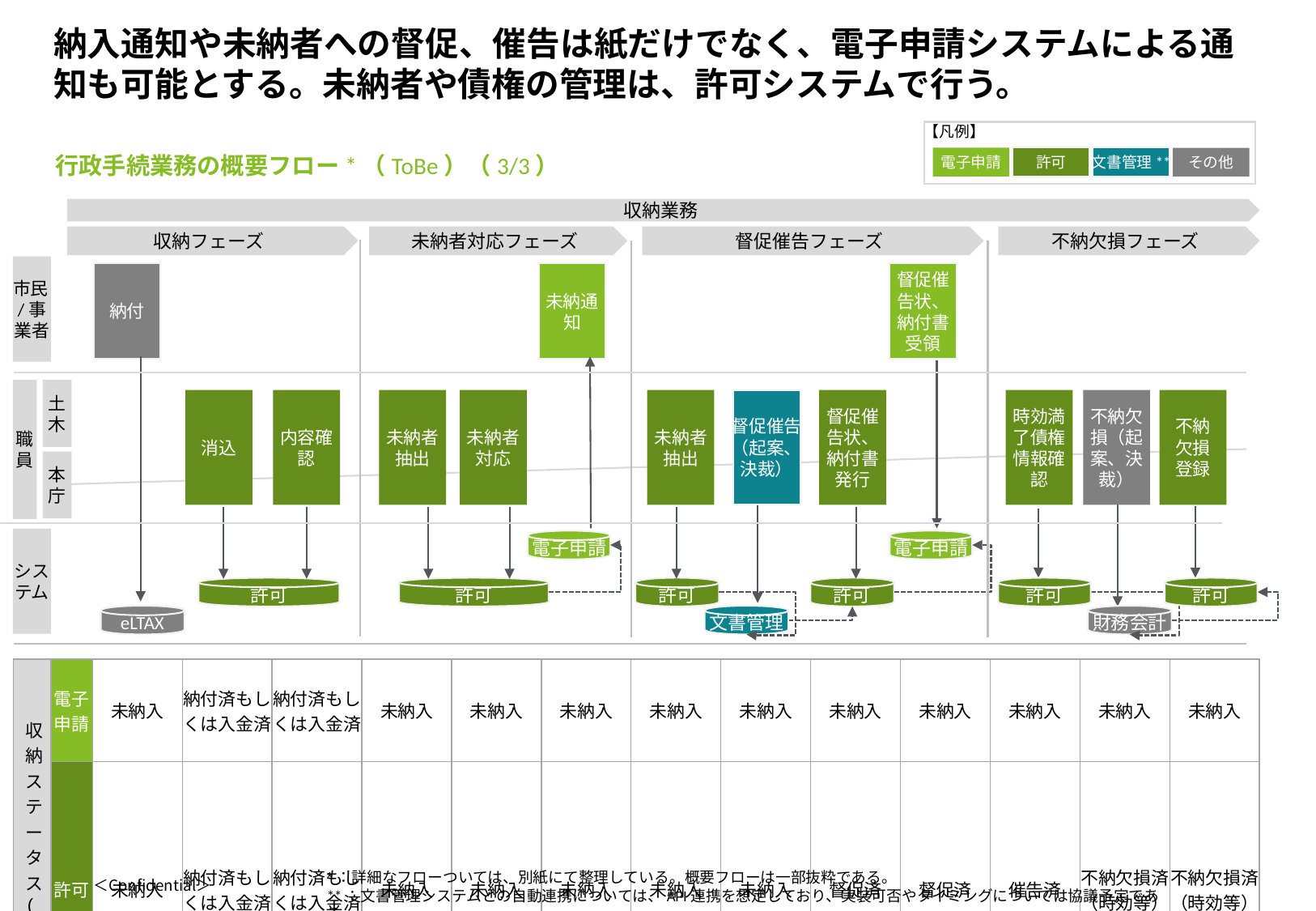

# 納入通知や未納者への督促、催告は紙だけでなく、電子申請システムによる通知も可能とする。未納者や債権の管理は、許可システムで行う。
【凡例】
電子申請
許可
文書管理**
その他
行政手続業務の概要フロー*（ToBe）（3/3）
収納業務
収納フェーズ
未納者対応フェーズ
督促催告フェーズ
不納欠損フェーズ
市民/事業者
納付
未納通知
督促催告状、納付書受領
職員
土木
消込
内容確認
未納者抽出
未納者対応
未納者抽出
督促催告
（起案、
決裁）
督促催告状、納付書発行
時効満了債権情報確認
不納欠損（起案、決裁）
不納欠損登録
本庁
システム
電子申請
電子申請
許可
許可
許可
許可
許可
許可
eLTAX
文書管理
財務会計
| 収納ステータス(案) | 電子申請 | 未納入 | 納付済もしくは入金済 | 納付済もしくは入金済 | 未納入 | 未納入 | 未納入 | 未納入 | 未納入 | 未納入 | 未納入 | 未納入 | 未納入 | 未納入 |
| --- | --- | --- | --- | --- | --- | --- | --- | --- | --- | --- | --- | --- | --- | --- |
|  | 許可 | 未納入 | 納付済もしくは入金済 | 納付済もしくは入金済 | 未納入 | 未納入 | 未納入 | 未納入 | 未納入 | 督促済 | 督促済 | 催告済 | 不納欠損済 （時効等） | 不納欠損済 （時効等） |
*：詳細なフローついては、別紙にて整理している。概要フローは一部抜粋である。
**：文書管理システムとの自動連携については、API連携を想定しており、実装可否やタイミングについては協議予定である。
23
＜Confidential＞